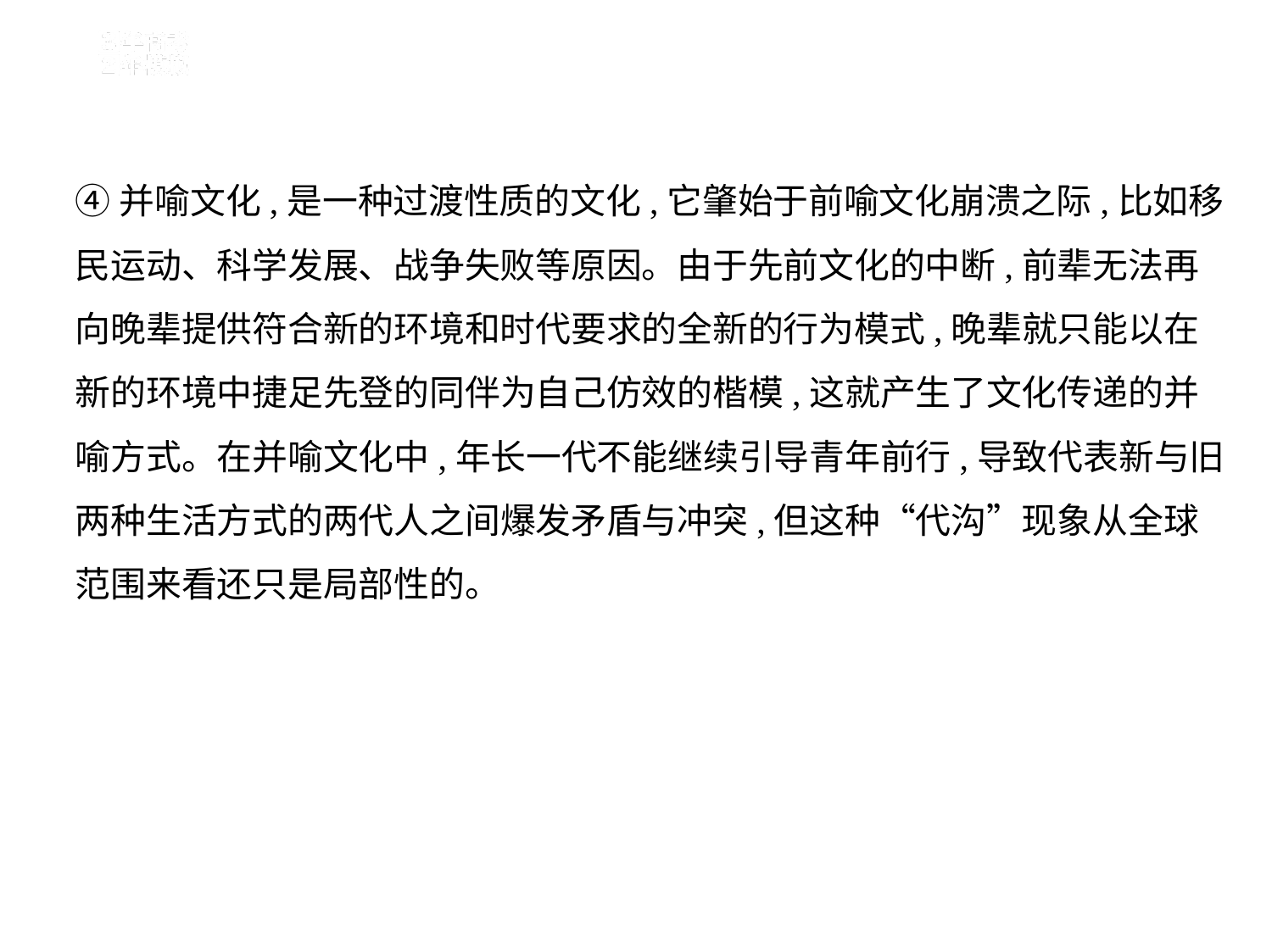

④并喻文化,是一种过渡性质的文化,它肇始于前喻文化崩溃之际,比如移
民运动、科学发展、战争失败等原因。由于先前文化的中断,前辈无法再
向晚辈提供符合新的环境和时代要求的全新的行为模式,晚辈就只能以在
新的环境中捷足先登的同伴为自己仿效的楷模,这就产生了文化传递的并
喻方式。在并喻文化中,年长一代不能继续引导青年前行,导致代表新与旧
两种生活方式的两代人之间爆发矛盾与冲突,但这种“代沟”现象从全球
范围来看还只是局部性的。